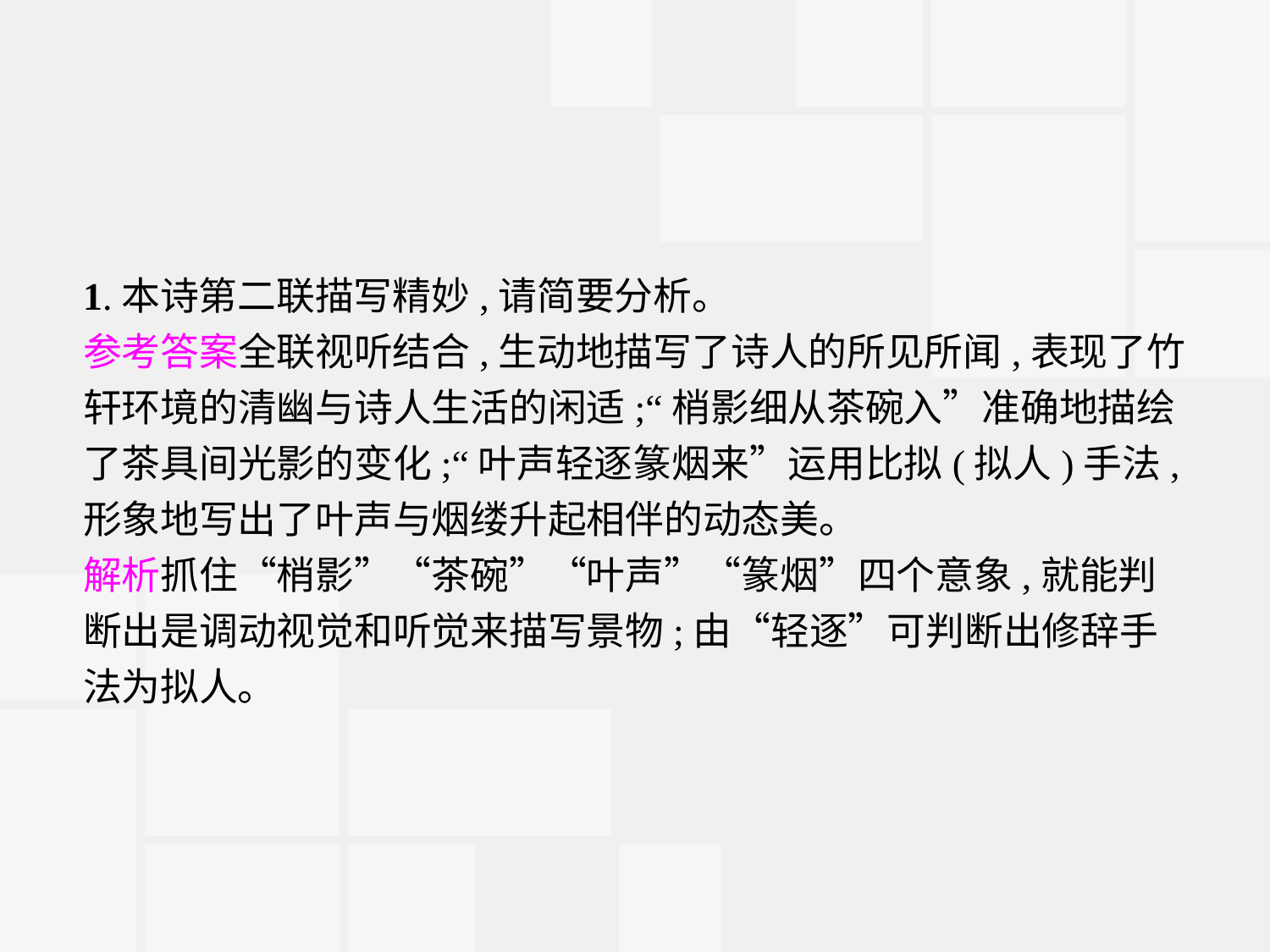

1.本诗第二联描写精妙,请简要分析。
参考答案全联视听结合,生动地描写了诗人的所见所闻,表现了竹轩环境的清幽与诗人生活的闲适;“梢影细从茶碗入”准确地描绘了茶具间光影的变化;“叶声轻逐篆烟来”运用比拟(拟人)手法,形象地写出了叶声与烟缕升起相伴的动态美。
解析抓住“梢影”“茶碗”“叶声”“篆烟”四个意象,就能判断出是调动视觉和听觉来描写景物;由“轻逐”可判断出修辞手法为拟人。